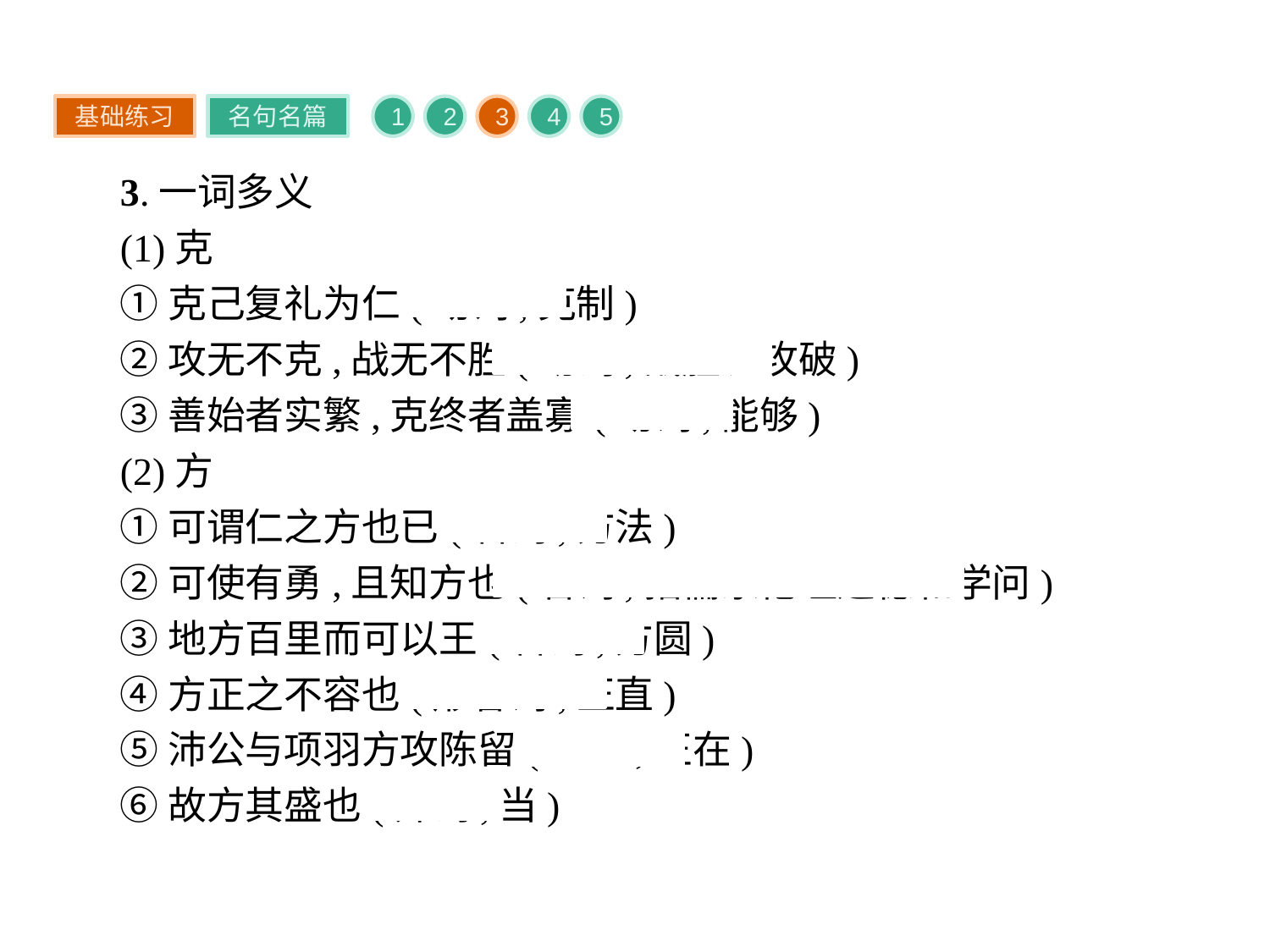

基础练习
名句名篇
1
2
3
4
5
3.一词多义
(1)克
①克己复礼为仁(动词,克制)
②攻无不克,战无不胜(动词,战胜、攻破)
③善始者实繁,克终者盖寡(动词,能够)
(2)方
①可谓仁之方也已(名词,方法)
②可使有勇,且知方也(名词,指儒家伦理道德和学问)
③地方百里而可以王(名词,方圆)
④方正之不容也(形容词,正直)
⑤沛公与项羽方攻陈留(副词,正在)
⑥故方其盛也(介词,当)